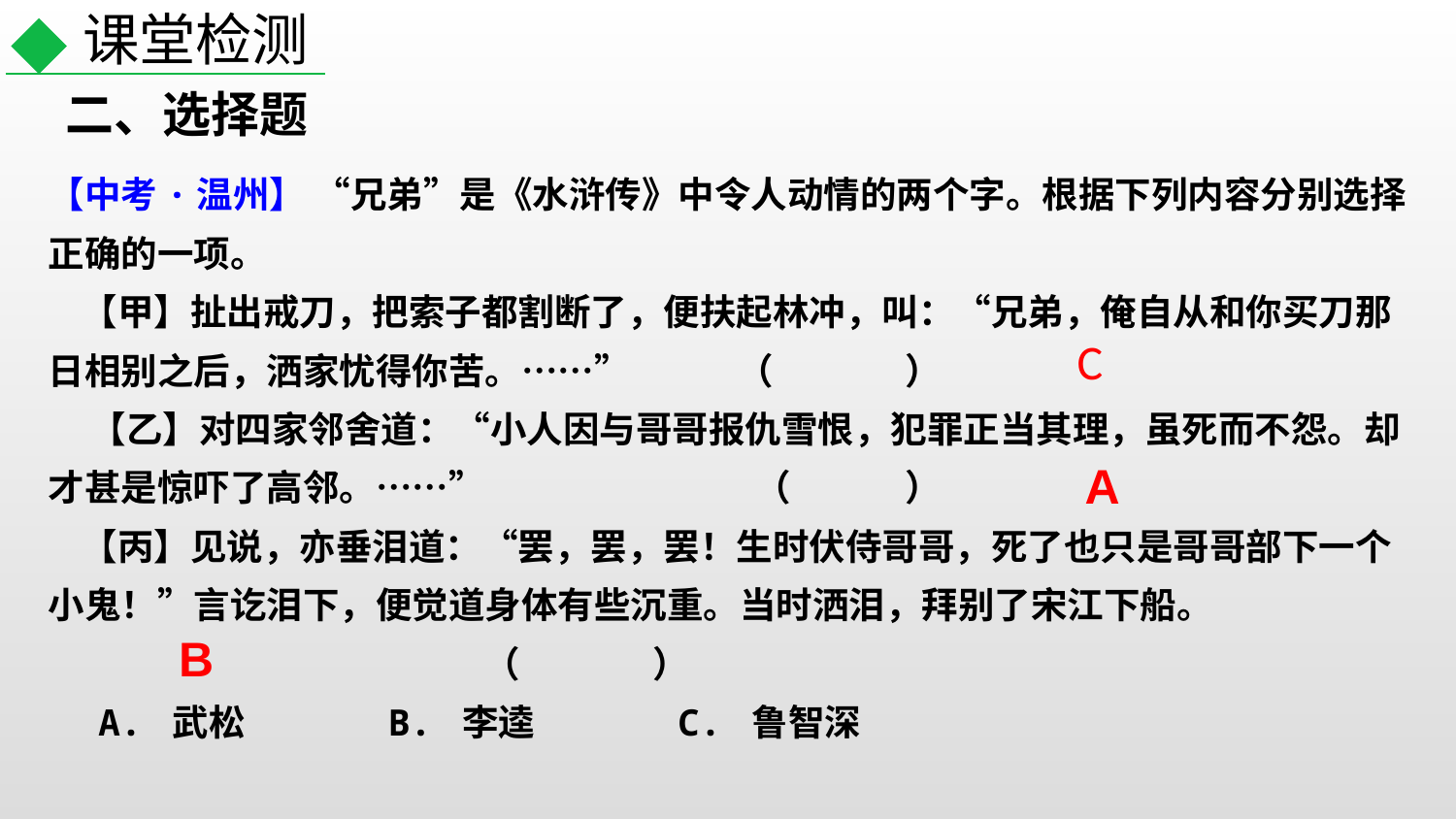

课堂检测

二、选择题
【中考·温州】 “兄弟”是《水浒传》中令人动情的两个字。根据下列内容分别选择正确的一项。
    【甲】扯出戒刀，把索子都割断了，便扶起林冲，叫：“兄弟，俺自从和你买刀那日相别之后，洒家忧得你苦。……”             （         ）
    【乙】对四家邻舍道：“小人因与哥哥报仇雪恨，犯罪正当其理，虽死而不怨。却才甚是惊吓了高邻。……”                   （       ）
    【丙】见说，亦垂泪道：“罢，罢，罢！生时伏侍哥哥，死了也只是哥哥部下一个小鬼！”言讫泪下，便觉道身体有些沉重。当时洒泪，拜别了宋江下船。                                                                              （         ）
     A. 武松      B. 李逵      C. 鲁智深
C
A
B